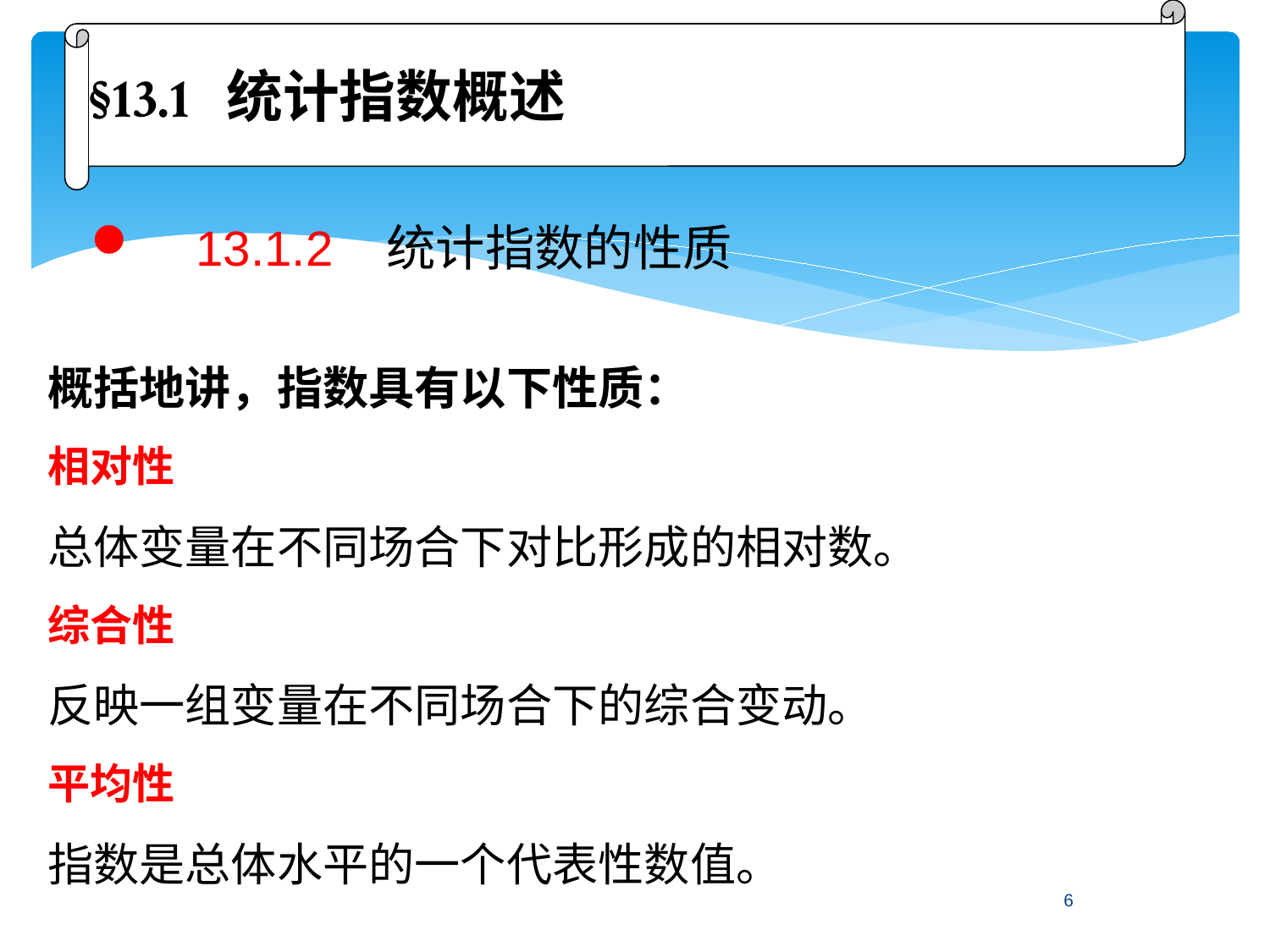

§13.1  统计指数概述
   13.1.2   统计指数的性质
概括地讲，指数具有以下性质：
相对性
总体变量在不同场合下对比形成的相对数。
综合性
反映一组变量在不同场合下的综合变动。
平均性
指数是总体水平的一个代表性数值。
6